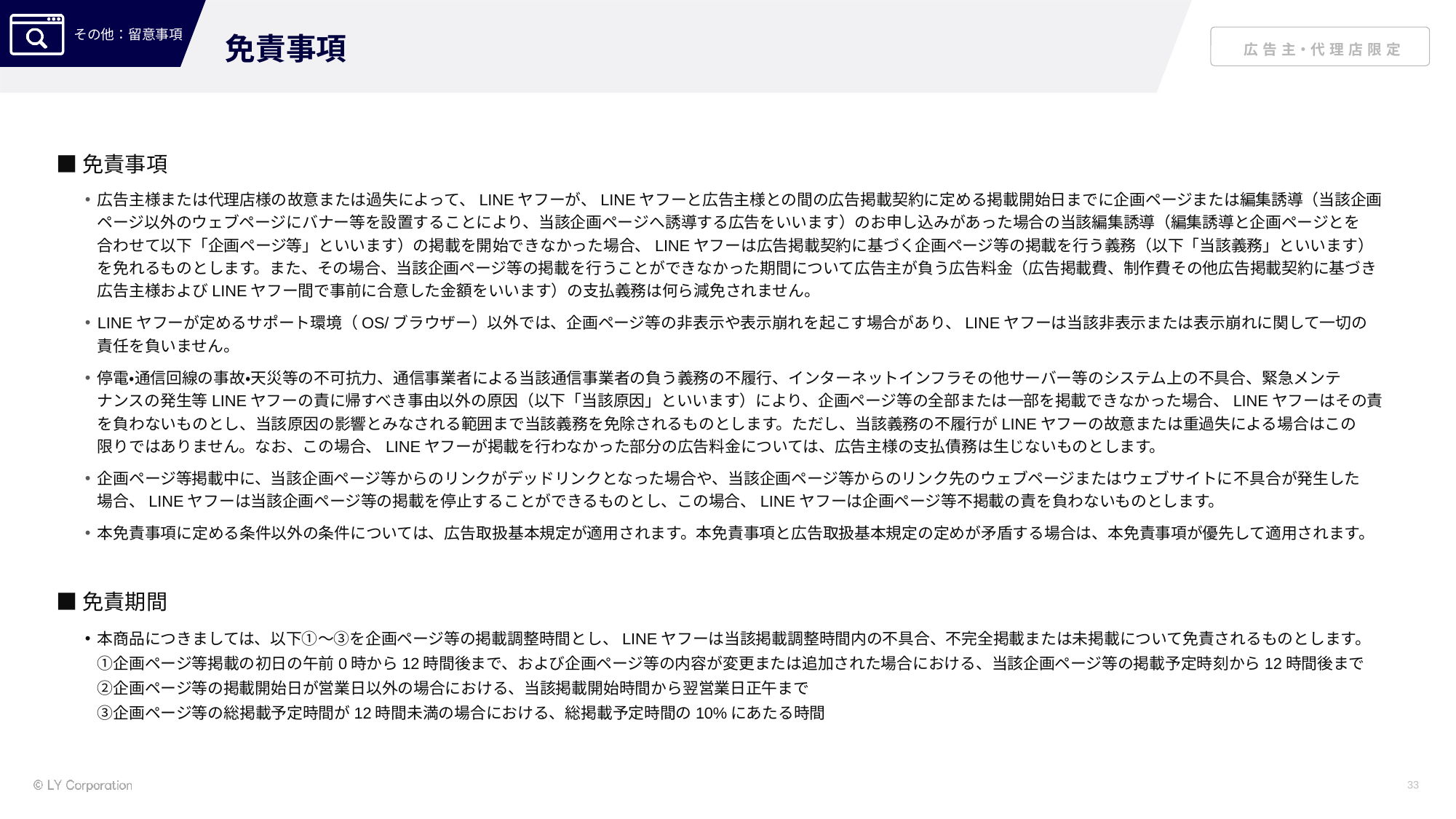

免責事項
■免責事項
広告主様または代理店様の故意または過失によって、LINEヤフーが、LINEヤフーと広告主様との間の広告掲載契約に定める掲載開始日までに企画ページまたは編集誘導（当該企画
ページ以外のウェブページにバナー等を設置することにより、当該企画ページへ誘導する広告をいいます）のお申し込みがあった場合の当該編集誘導（編集誘導と企画ページとを
合わせて以下「企画ページ等」といいます）の掲載を開始できなかった場合、LINEヤフーは広告掲載契約に基づく企画ページ等の掲載を行う義務（以下「当該義務」といいます）
を免れるものとします。また、その場合、当該企画ページ等の掲載を行うことができなかった期間について広告主が負う広告料金（広告掲載費、制作費その他広告掲載契約に基づき
広告主様およびLINEヤフー間で事前に合意した金額をいいます）の支払義務は何ら減免されません。
LINEヤフーが定めるサポート環境（OS/ブラウザー）以外では、企画ページ等の非表示や表示崩れを起こす場合があり、LINEヤフーは当該非表示または表示崩れに関して一切の
責任を負いません。
停電・通信回線の事故・天災等の不可抗力、通信事業者による当該通信事業者の負う義務の不履行、インターネットインフラその他サーバー等のシステム上の不具合、緊急メンテ
ナンスの発生等LINEヤフーの責に帰すべき事由以外の原因（以下「当該原因」といいます）により、企画ページ等の全部または一部を掲載できなかった場合、LINEヤフーはその責
を負わないものとし、当該原因の影響とみなされる範囲まで当該義務を免除されるものとします。ただし、当該義務の不履行がLINEヤフーの故意または重過失による場合はこの
限りではありません。なお、この場合、LINEヤフーが掲載を行わなかった部分の広告料金については、広告主様の支払債務は生じないものとします。
企画ページ等掲載中に、当該企画ページ等からのリンクがデッドリンクとなった場合や、当該企画ページ等からのリンク先のウェブページまたはウェブサイトに不具合が発生した
場合、LINEヤフーは当該企画ページ等の掲載を停止することができるものとし、この場合、LINEヤフーは企画ページ等不掲載の責を負わないものとします。
本免責事項に定める条件以外の条件については、広告取扱基本規定が適用されます。本免責事項と広告取扱基本規定の定めが矛盾する場合は、本免責事項が優先して適用されます。

■免責期間
本商品につきましては、以下①～③を企画ページ等の掲載調整時間とし、LINEヤフーは当該掲載調整時間内の不具合、不完全掲載または未掲載について免責されるものとします。
①企画ページ等掲載の初日の午前0時から12時間後まで、および企画ページ等の内容が変更または追加された場合における、当該企画ページ等の掲載予定時刻から12時間後まで
②企画ページ等の掲載開始日が営業日以外の場合における、当該掲載開始時間から翌営業日正午まで
③企画ページ等の総掲載予定時間が12時間未満の場合における、総掲載予定時間の10%にあたる時間